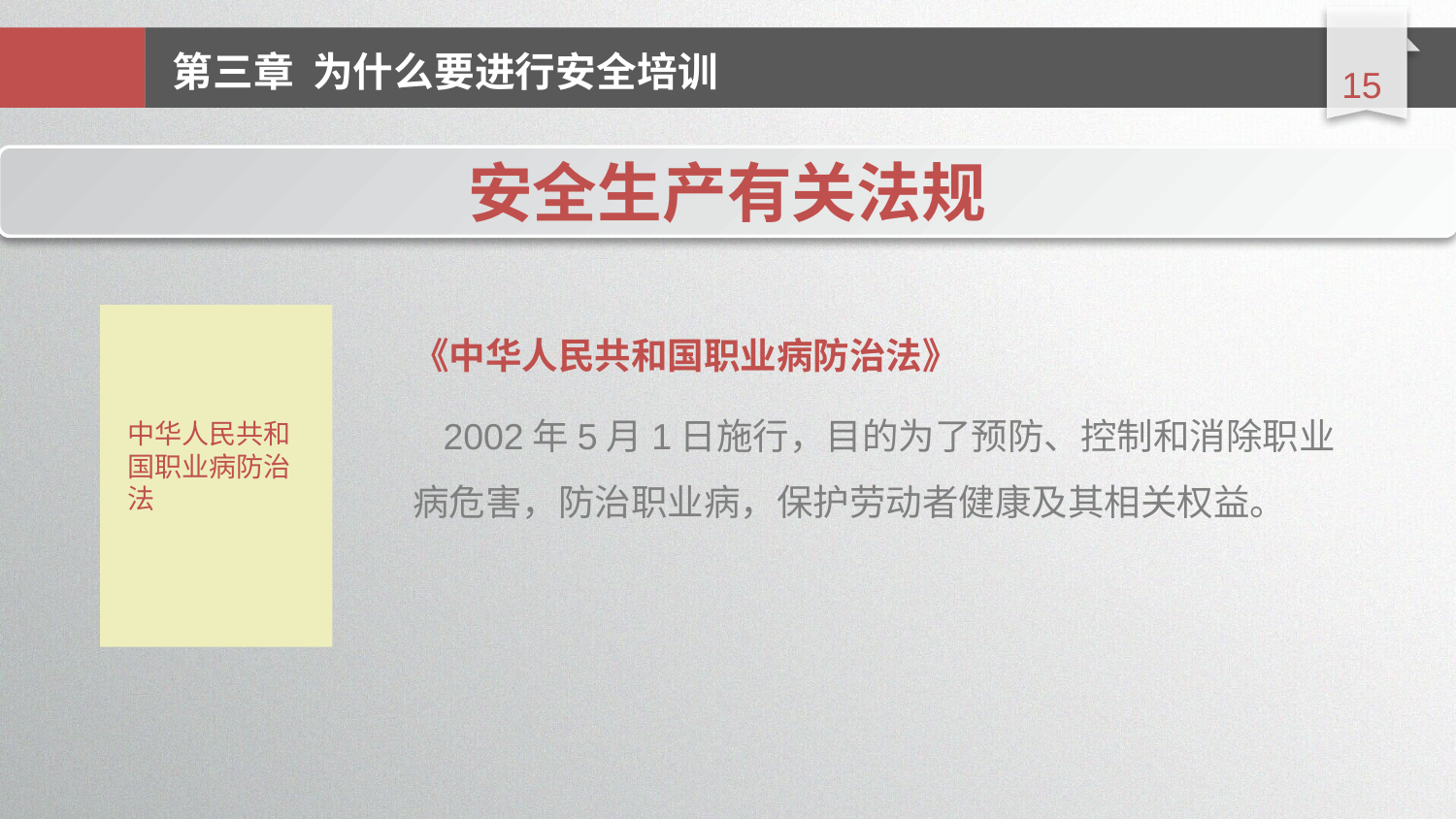

延时符
第三章  为什么要进行安全培训
安全生产有关法规

《中华人民共和国职业病防治法》
   2002年5月1日施行，目的为了预防、控制和消除职业病危害，防治职业病，保护劳动者健康及其相关权益。

中华人民共和国职业病防治法